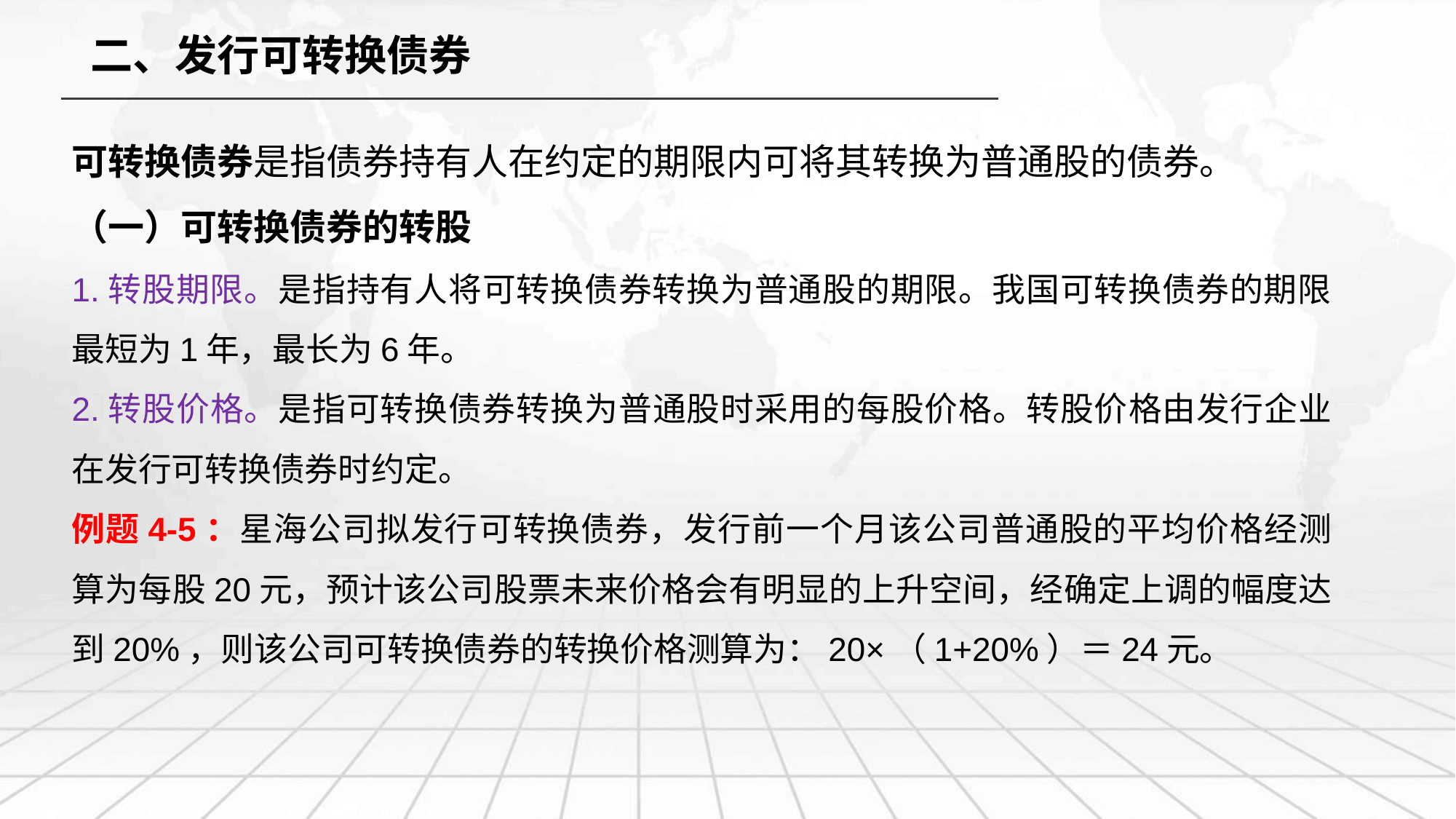

二、发行可转换债券
可转换债券是指债券持有人在约定的期限内可将其转换为普通股的债券。
（一）可转换债券的转股
1.转股期限。是指持有人将可转换债券转换为普通股的期限。我国可转换债券的期限最短为1年，最长为6年。
2.转股价格。是指可转换债券转换为普通股时采用的每股价格。转股价格由发行企业在发行可转换债券时约定。
例题4-5：星海公司拟发行可转换债券，发行前一个月该公司普通股的平均价格经测算为每股20元，预计该公司股票未来价格会有明显的上升空间，经确定上调的幅度达到20%，则该公司可转换债券的转换价格测算为：20×（1+20%）＝24元。